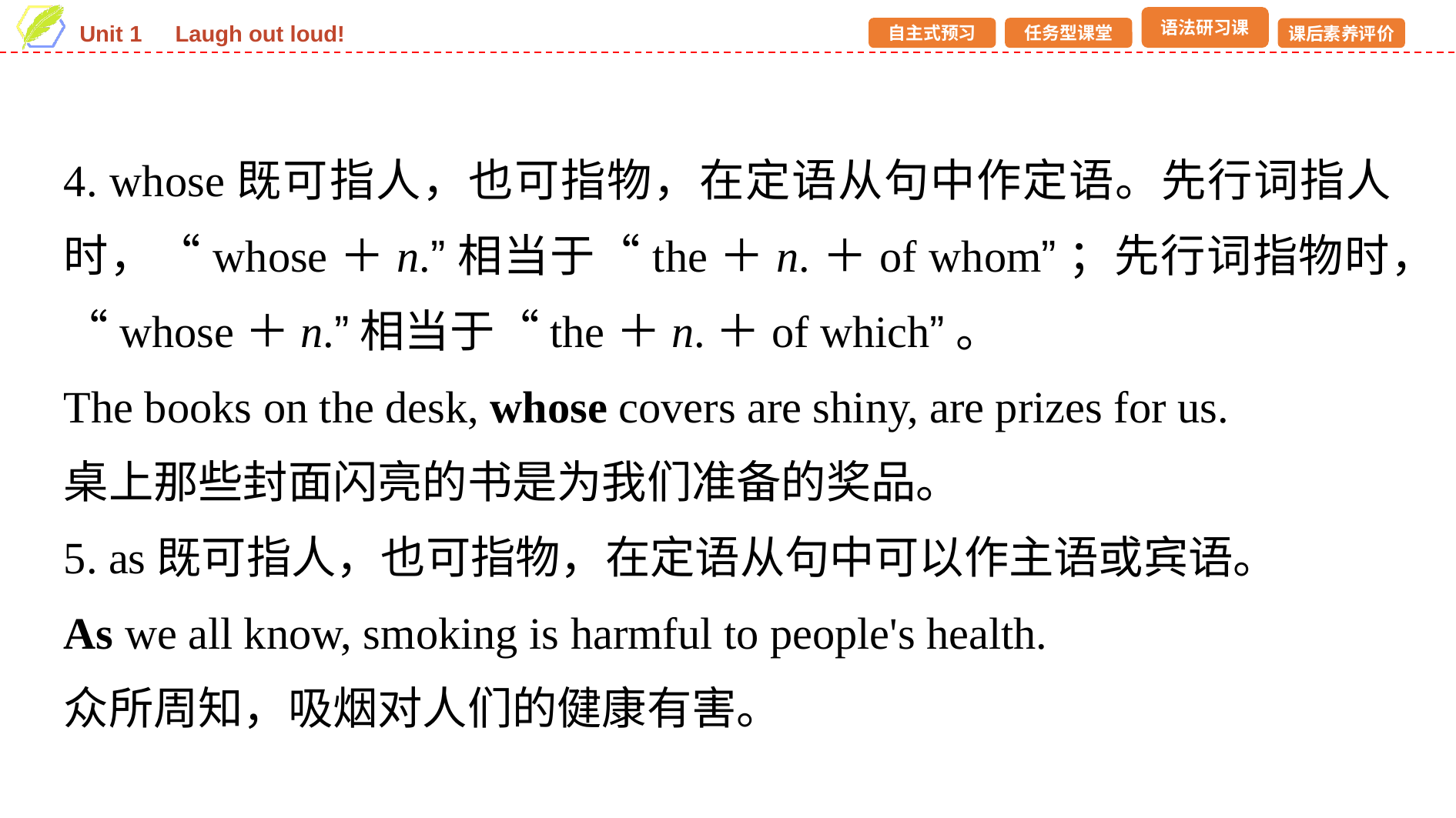

4. whose既可指人，也可指物，在定语从句中作定语。先行词指人时，“whose＋n.”相当于“the＋n.＋of whom”；先行词指物时，“whose＋n.”相当于“the＋n.＋of which”。
The books on the desk, whose covers are shiny, are prizes for us.
桌上那些封面闪亮的书是为我们准备的奖品。
5. as既可指人，也可指物，在定语从句中可以作主语或宾语。
As we all know, smoking is harmful to people's health.
众所周知，吸烟对人们的健康有害。